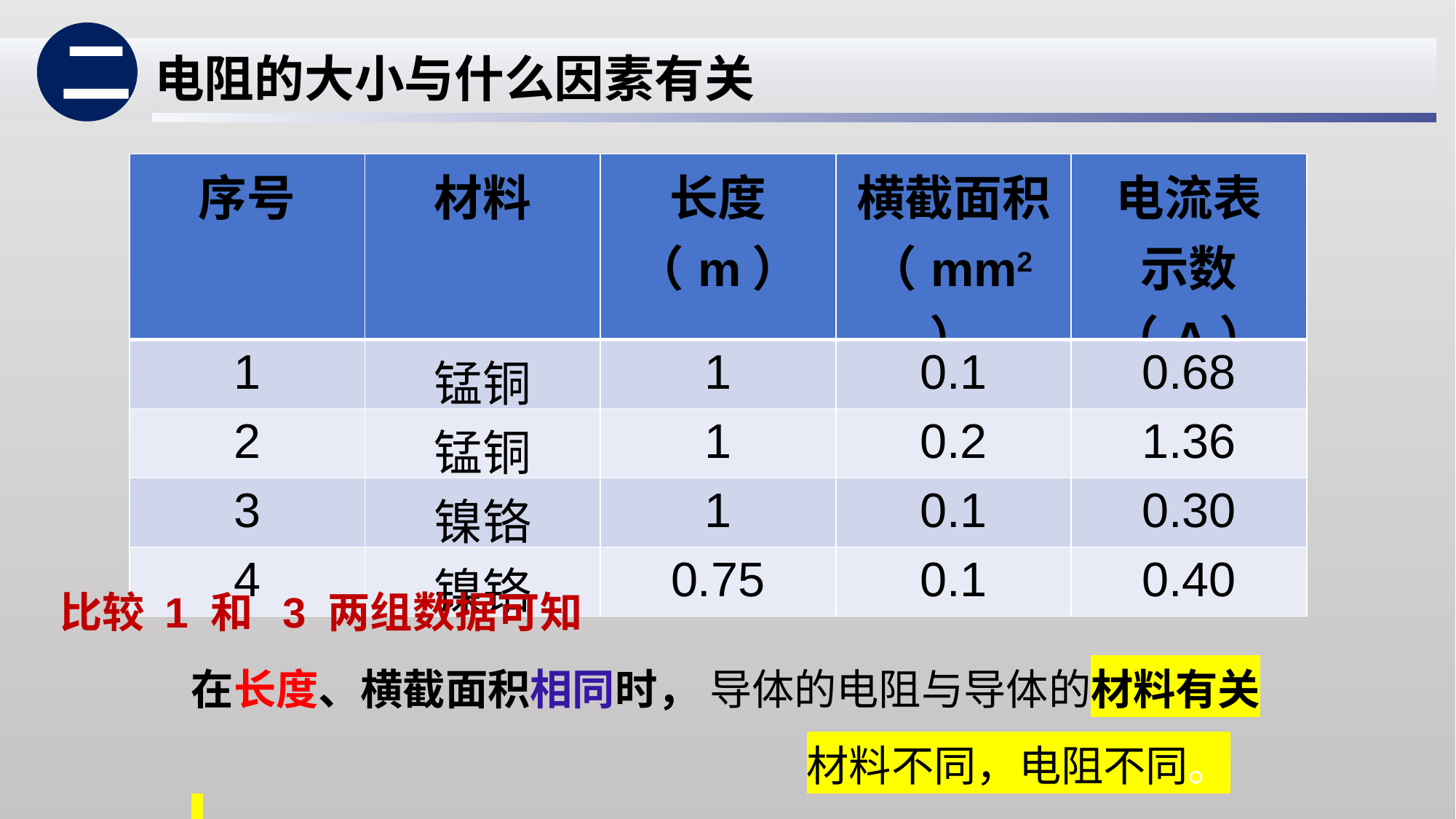

二

电阻的大小与什么因素有关

| 序号 | 材料 | 长度（m） | 横截面积（mm2） | 电流表 示数（A） |
| --- | --- | --- | --- | --- |
| 1 | 锰铜 | 1 | 0.1 | 0.68 |
| 2 | 锰铜 | 1 | 0.2 | 1.36 |
| 3 | 镍铬 | 1 | 0.1 | 0.30 |
| 4 | 镍铬 | 0.75 | 0.1 | 0.40 |
比较 1 和  3 两组数据可知
在长度、横截面积相同时， 导体的电阻与导体的材料有关
                                                                材料不同，电阻不同。